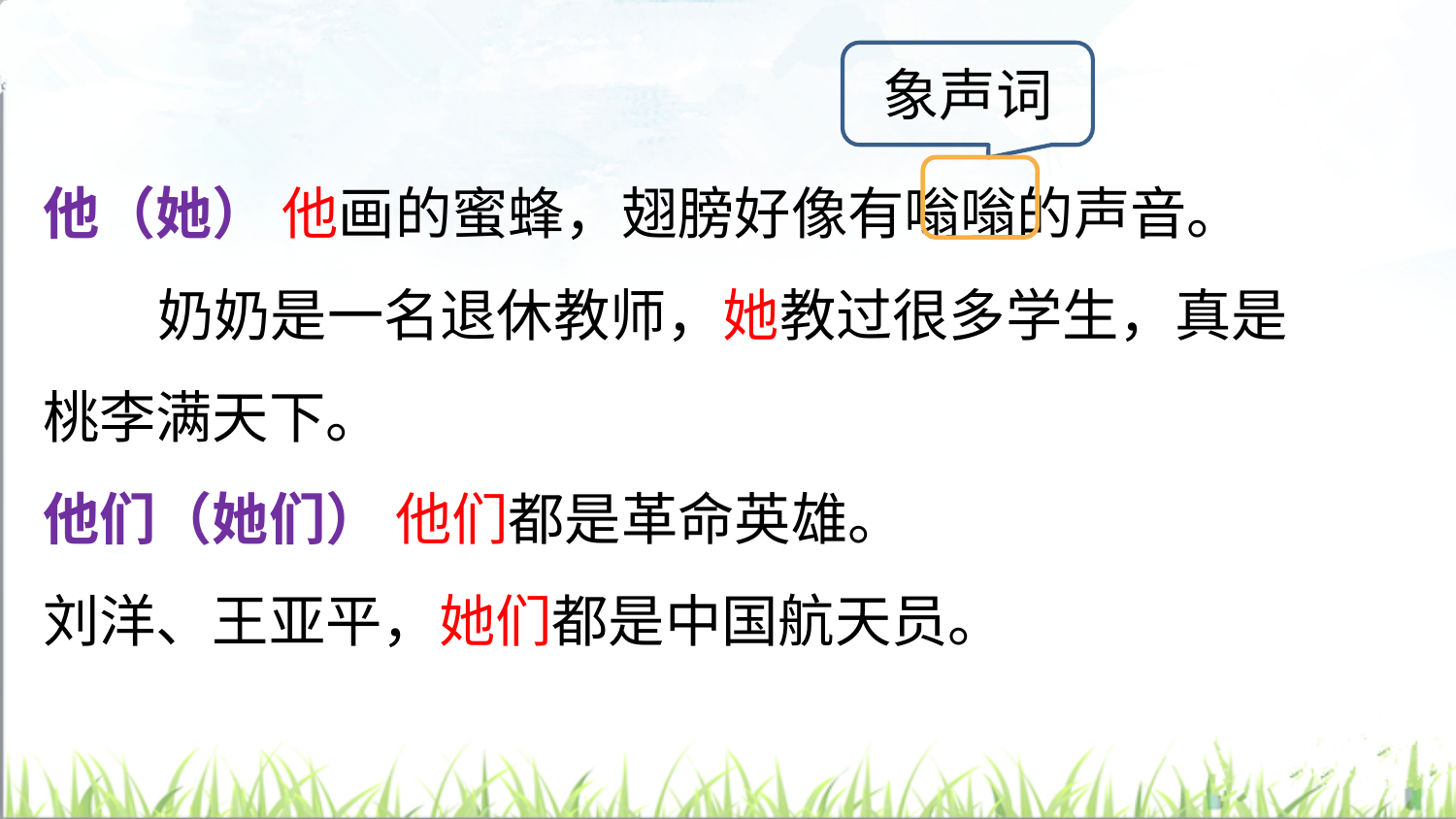

象声词
他（她） 他画的蜜蜂，翅膀好像有嗡嗡的声音。
        奶奶是一名退休教师，她教过很多学生，真是
桃李满天下。
他们（她们） 他们都是革命英雄。
刘洋、王亚平，她们都是中国航天员。